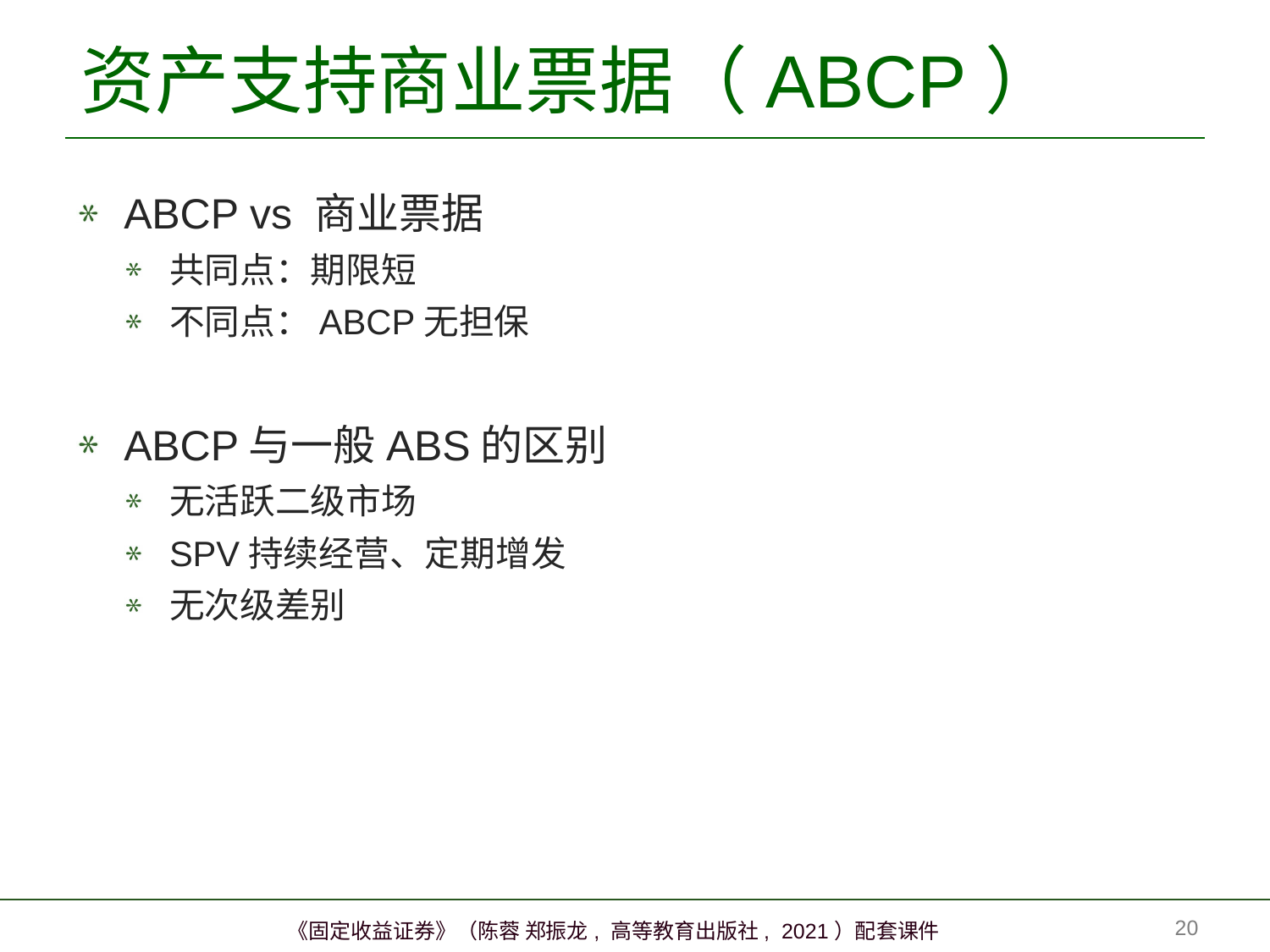

# 资产支持商业票据（ABCP）
ABCP vs 商业票据
共同点：期限短
不同点：ABCP无担保

ABCP与一般ABS的区别
无活跃二级市场
SPV持续经营、定期增发
无次级差别

20